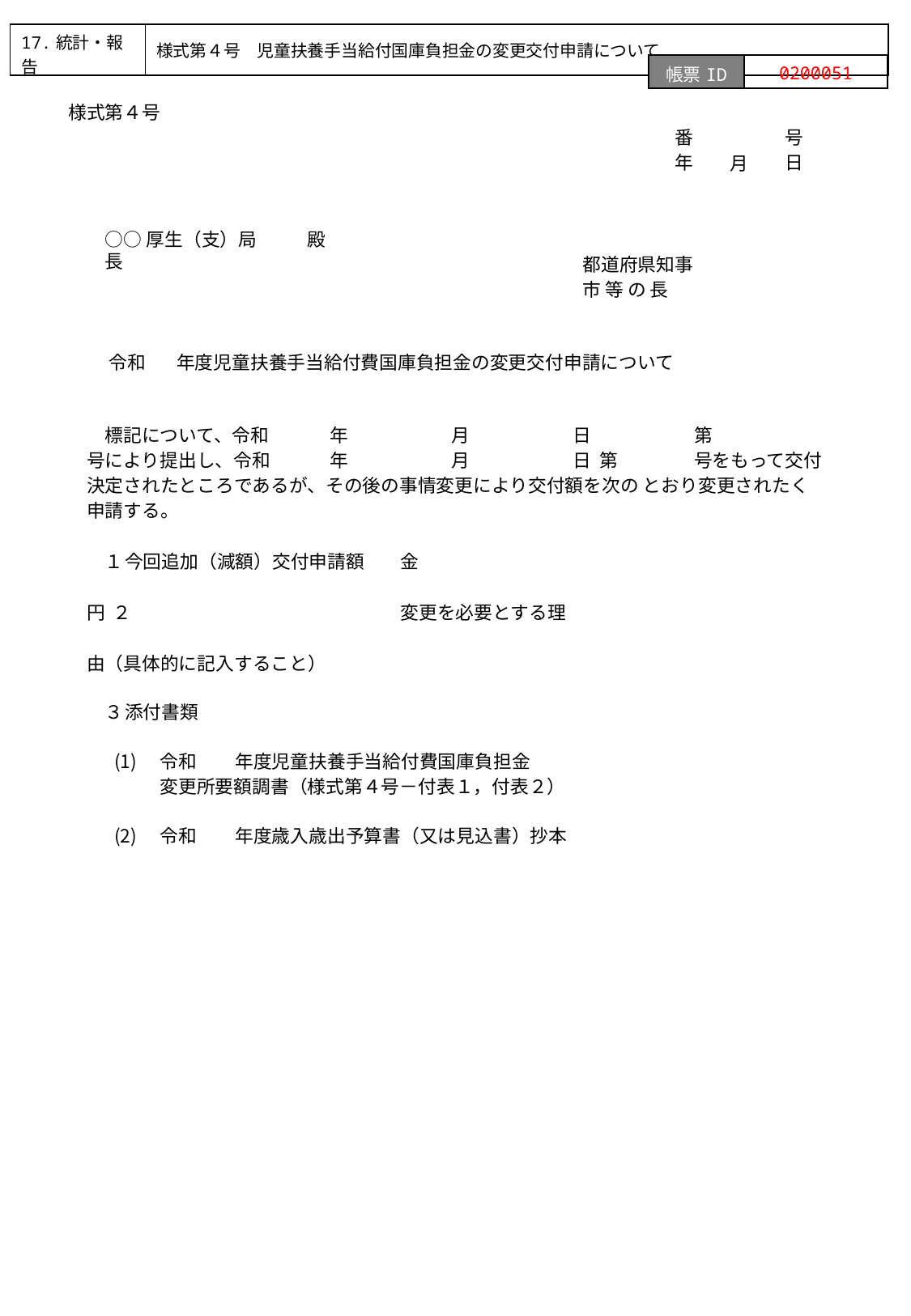

| 17.統計・報告 | 様式第４号　児童扶養手当給付国庫負担金の変更交付申請について |
| --- | --- |
| 帳票ID | 0200051 |
| --- | --- |
様式第４号
番 年
号 日
月
○○厚生（支）局長
殿
都道府県知事 市 等 の 長

令和	年度児童扶養手当給付費国庫負担金の変更交付申請について

標記について、令和	年	月	日	第	号により提出し、令和	年	月	日  第	号をもって交付決定されたところであるが、その後の事情変更により交付額を次の とおり変更されたく申請する。
１	今回追加（減額）交付申請額	金	円  ２	変更を必要とする理由（具体的に記入すること）

３	添付書類

令和	年度児童扶養手当給付費国庫負担金
変更所要額調書（様式第４号－付表１，付表２）

令和	年度歳入歳出予算書（又は見込書）抄本